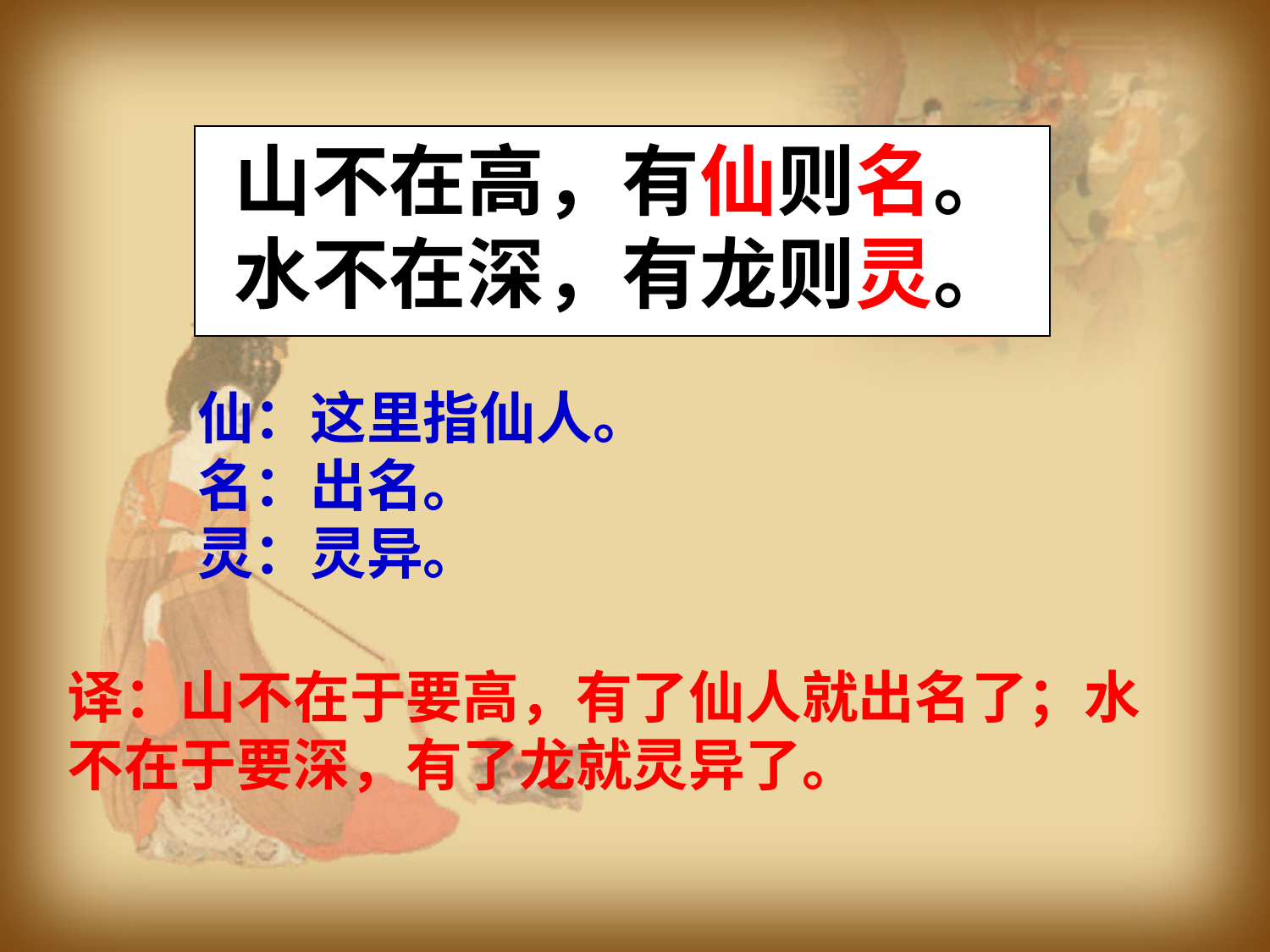

山不在高，有仙则名。
水不在深，有龙则灵。
仙：这里指仙人。
名：出名。
灵：灵异。
译：山不在于要高，有了仙人就出名了；水不在于要深，有了龙就灵异了。